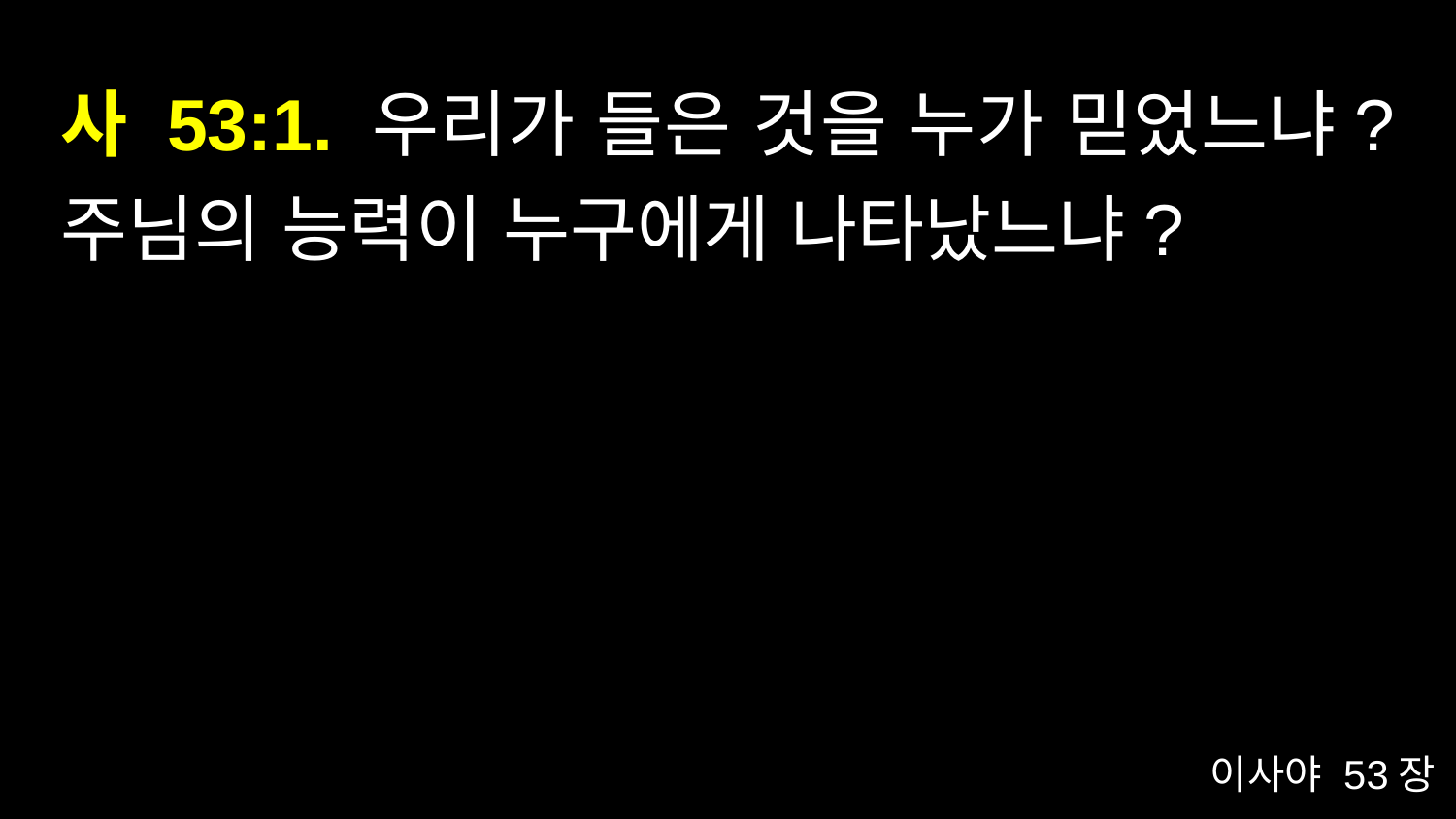

# 사 53:1. 우리가 들은 것을 누가 믿었느냐? 주님의 능력이 누구에게 나타났느냐?
이사야 53장